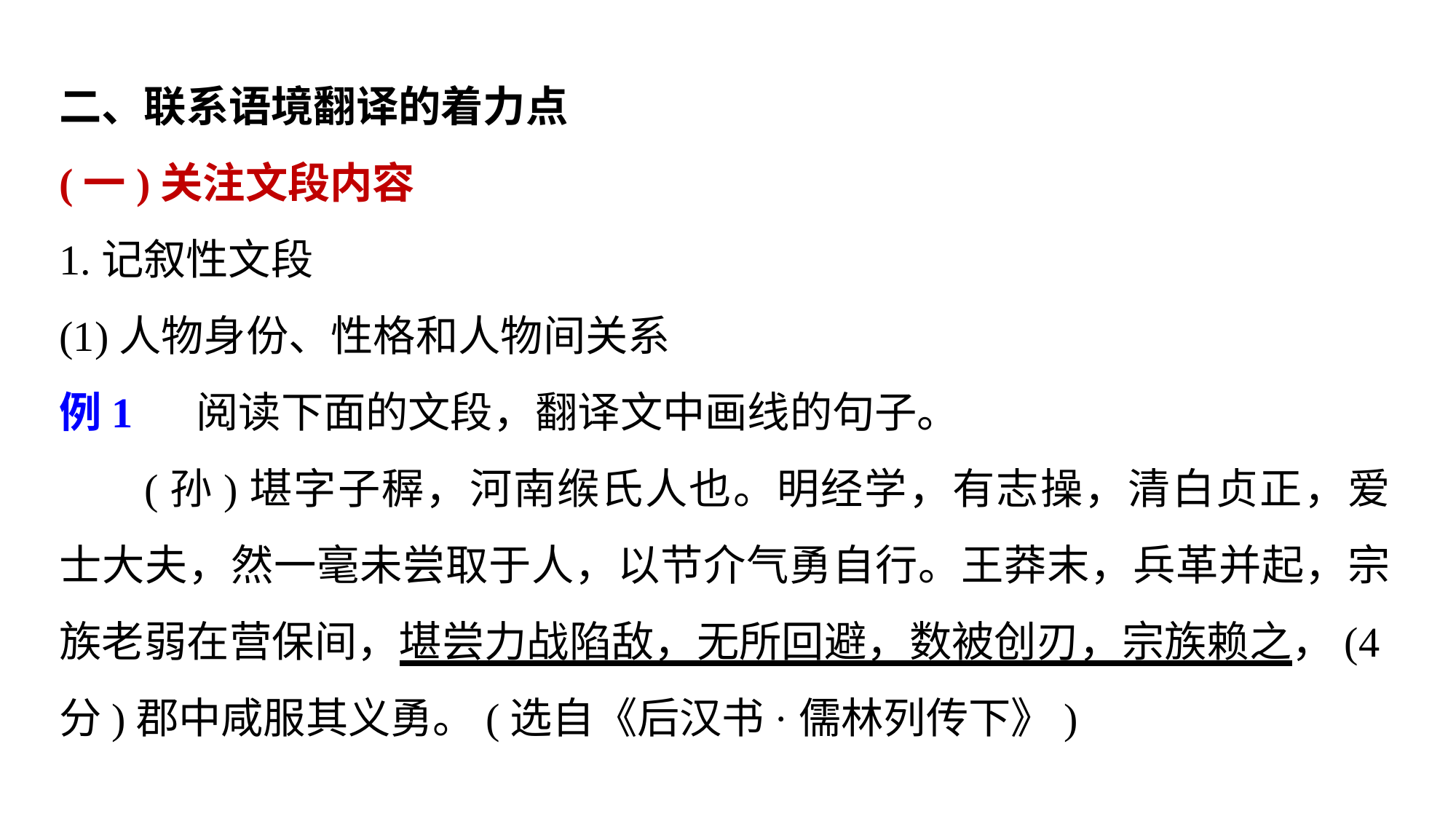

二、联系语境翻译的着力点
(一)关注文段内容
1.记叙性文段
(1)人物身份、性格和人物间关系
例1 　阅读下面的文段，翻译文中画线的句子。
(孙)堪字子稺，河南缑氏人也。明经学，有志操，清白贞正，爱士大夫，然一毫未尝取于人，以节介气勇自行。王莽末，兵革并起，宗族老弱在营保间，堪尝力战陷敌，无所回避，数被创刃，宗族赖之，(4分)郡中咸服其义勇。(选自《后汉书·儒林列传下》)